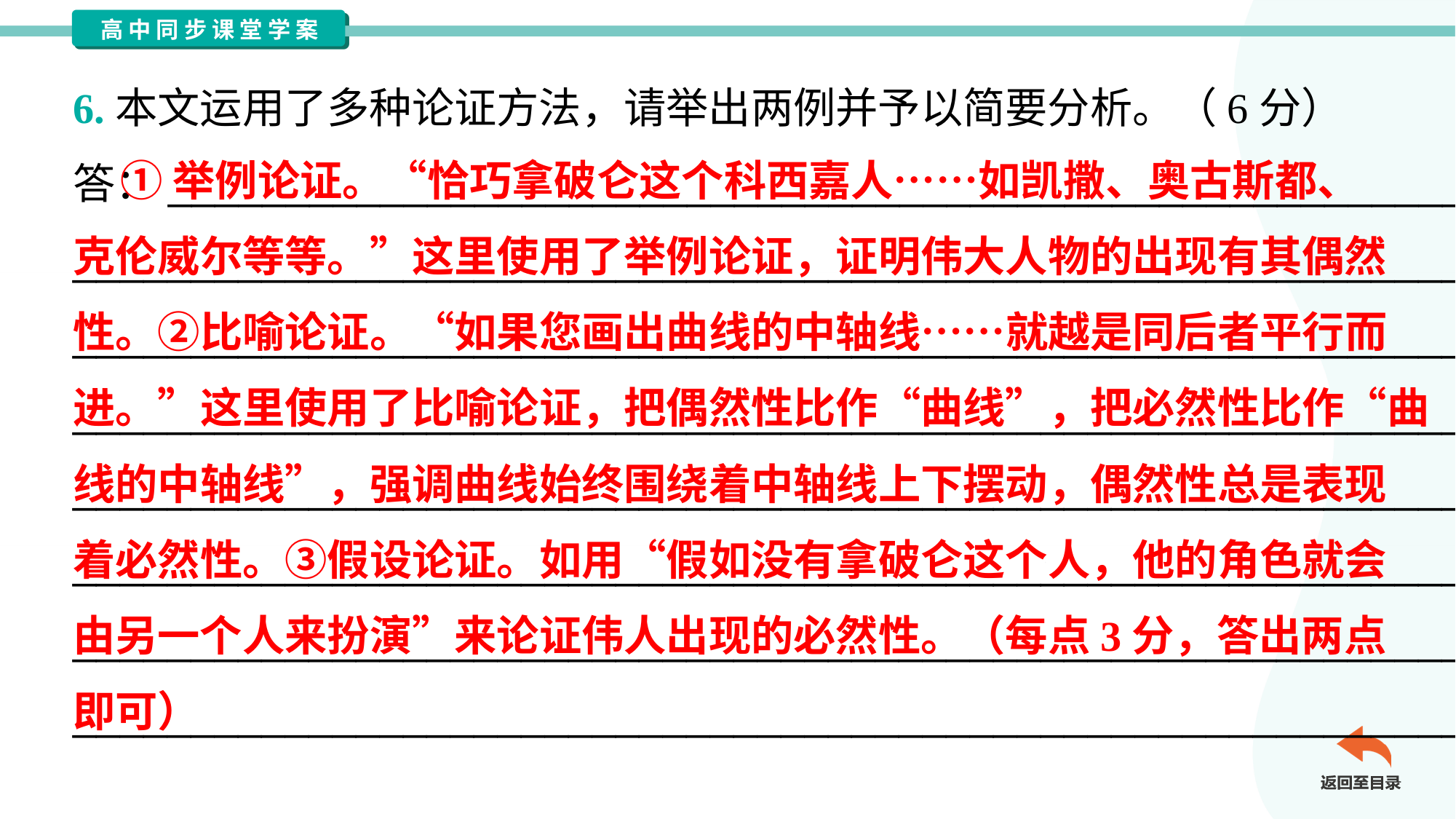

6.本文运用了多种论证方法，请举出两例并予以简要分析。（6分）
答：_________________________________________________________
_____________________________________________________________
_____________________________________________________________
_____________________________________________________________
_____________________________________________________________
_____________________________________________________________
_____________________________________________________________
_____________________________________________________________
     ①举例论证。“恰巧拿破仑这个科西嘉人……如凯撒、奥古斯都、
克伦威尔等等。”这里使用了举例论证，证明伟大人物的出现有其偶然
性。②比喻论证。“如果您画出曲线的中轴线……就越是同后者平行而
进。”这里使用了比喻论证，把偶然性比作“曲线”，把必然性比作“曲
线的中轴线”，强调曲线始终围绕着中轴线上下摆动，偶然性总是表现
着必然性。③假设论证。如用“假如没有拿破仑这个人，他的角色就会
由另一个人来扮演”来论证伟人出现的必然性。（每点3分，答出两点
即可）